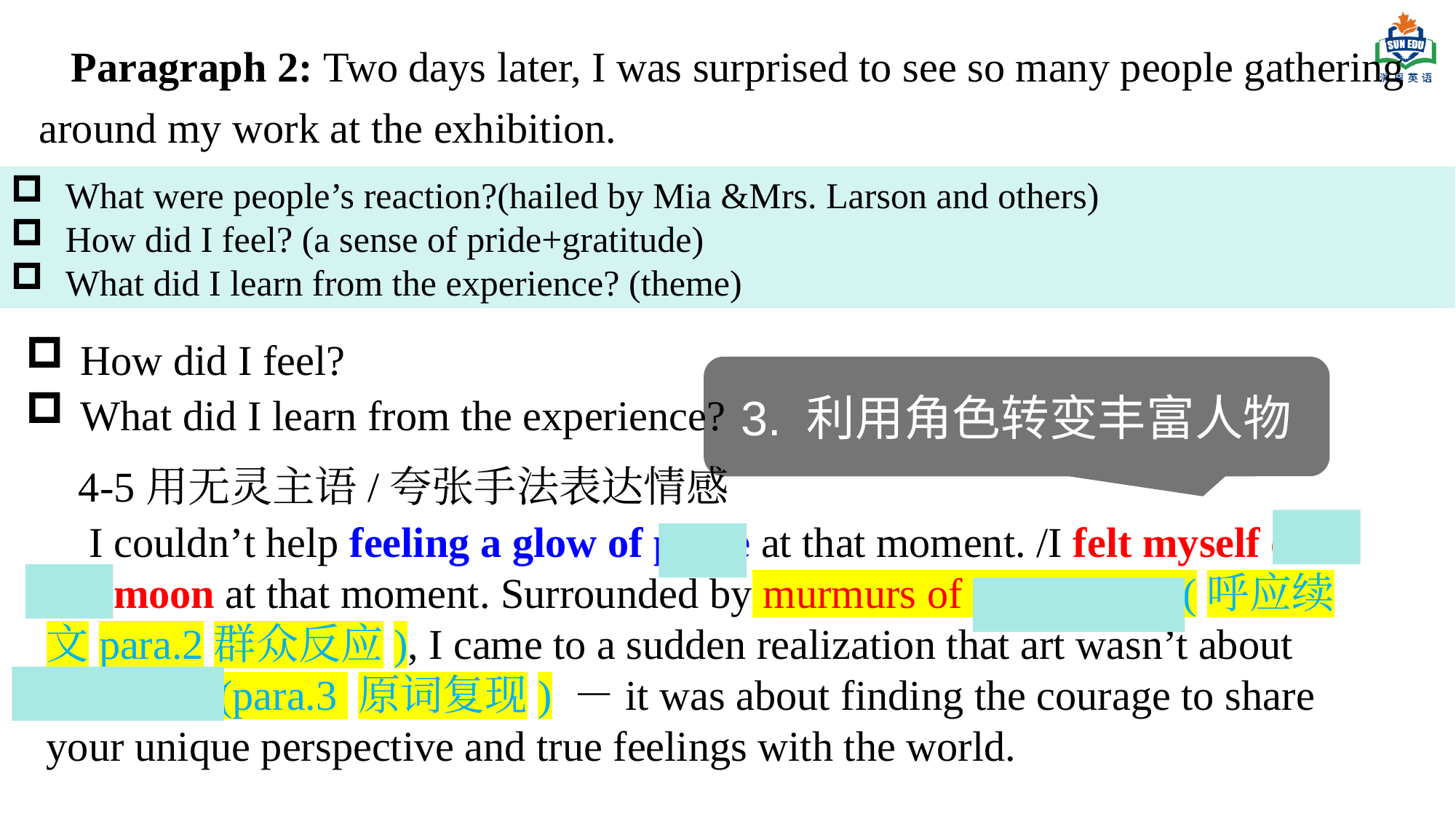

Paragraph 2: Two days later, I was surprised to see so many people gathering around my work at the exhibition.

What were people’s reaction?(hailed by Mia &Mrs. Larson and others)
How did I feel? (a sense of pride+gratitude)
What did I learn from the experience? (theme)
How did I feel?
What did I learn from the experience?
3. 利用角色转变丰富人物
4-5用无灵主语/夸张手法表达情感
 I couldn’t help feeling a glow of pride at that moment. /I felt myself over the moon at that moment. Surrounded by murmurs of appreciation(呼应续文para.2群众反应), I came to a sudden realization that art wasn’t about perfection(para.3 原词复现) －it was about finding the courage to share your unique perspective and true feelings with the world.